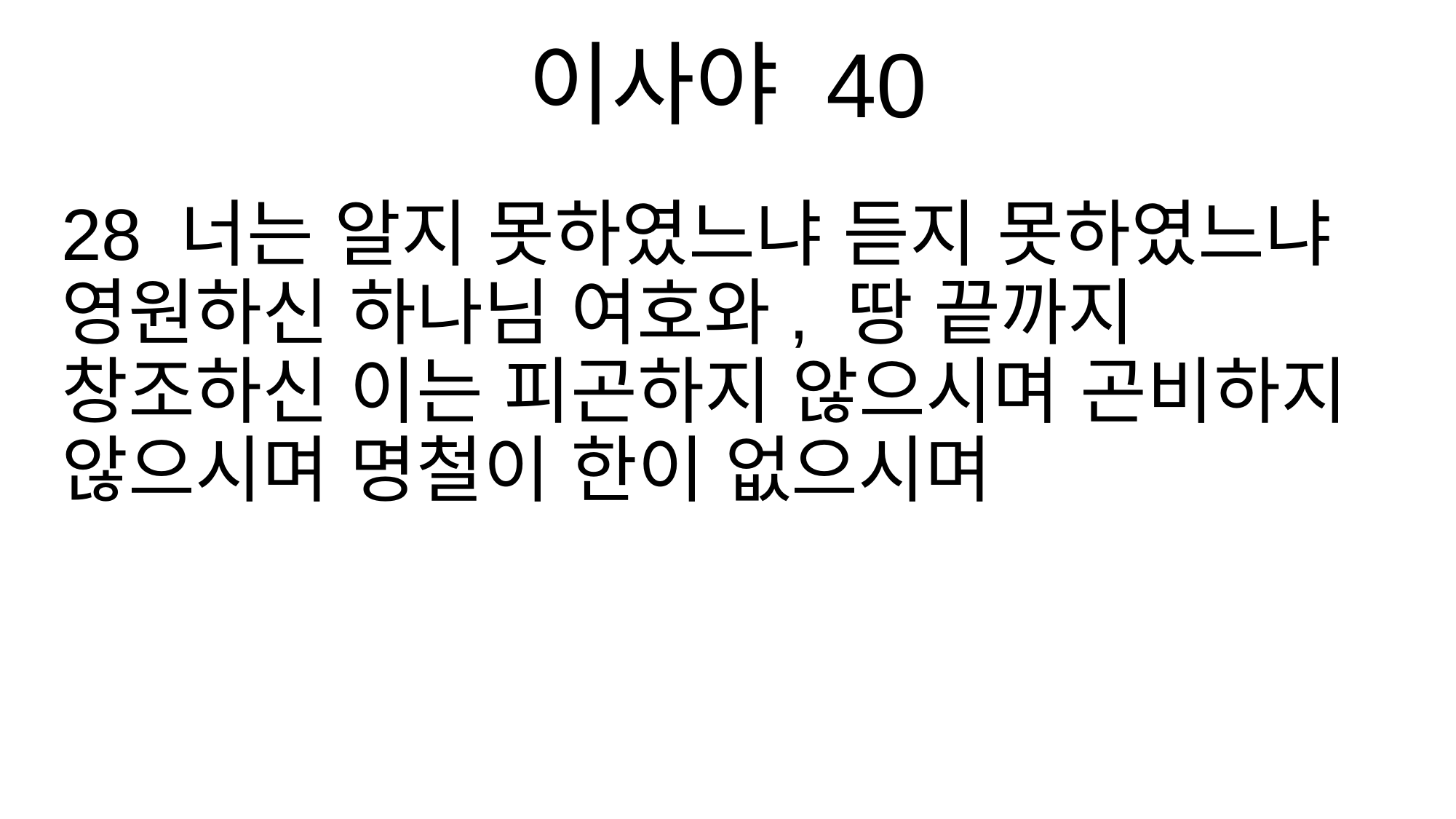

이사야 40
28 너는 알지 못하였느냐 듣지 못하였느냐 영원하신 하나님 여호와, 땅 끝까지 창조하신 이는 피곤하지 않으시며 곤비하지 않으시며 명철이 한이 없으시며